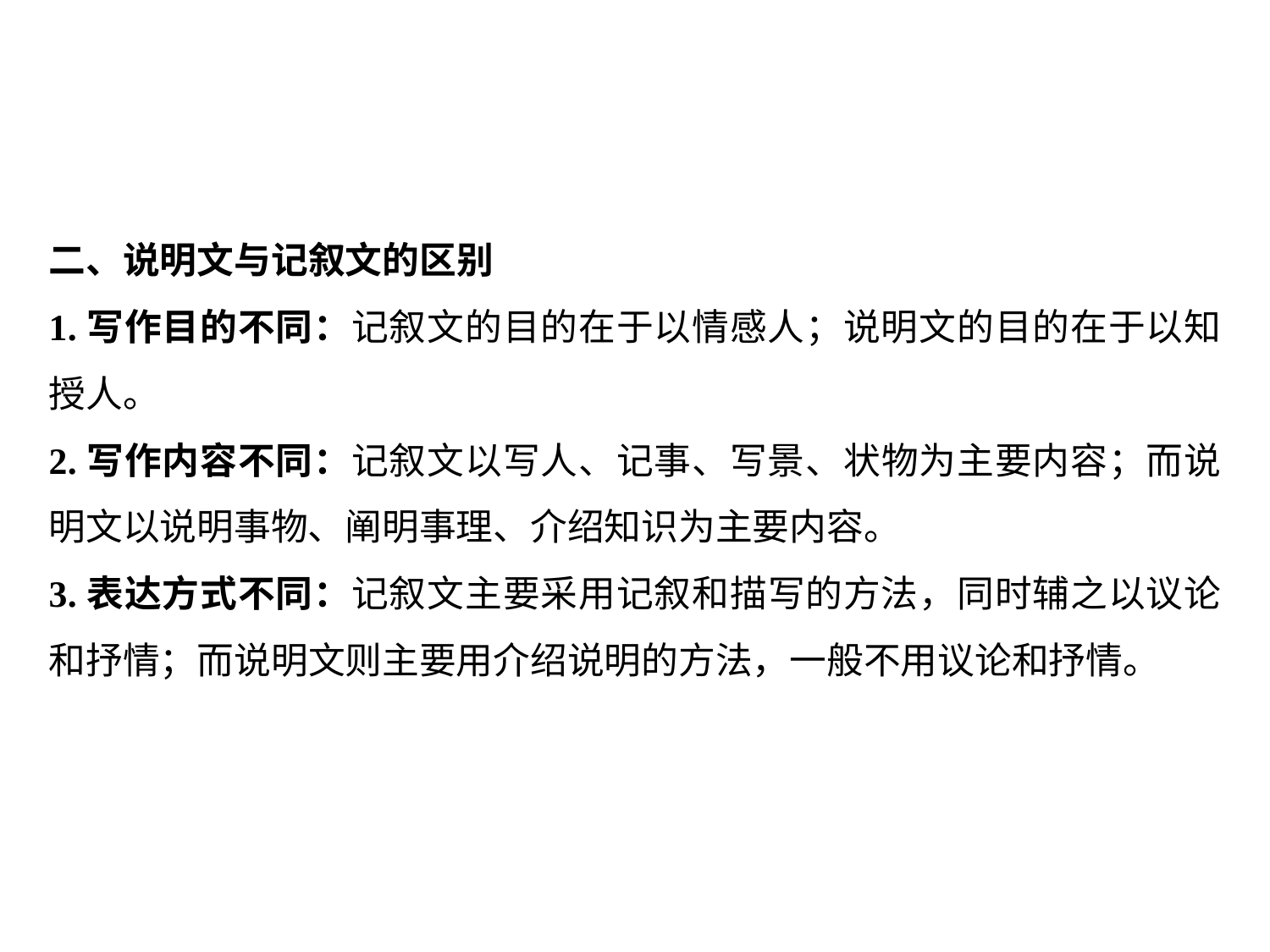

二、说明文与记叙文的区别
1.写作目的不同：记叙文的目的在于以情感人；说明文的目的在于以知授人。
2.写作内容不同：记叙文以写人、记事、写景、状物为主要内容；而说明文以说明事物、阐明事理、介绍知识为主要内容。
3.表达方式不同：记叙文主要采用记叙和描写的方法，同时辅之以议论和抒情；而说明文则主要用介绍说明的方法，一般不用议论和抒情。